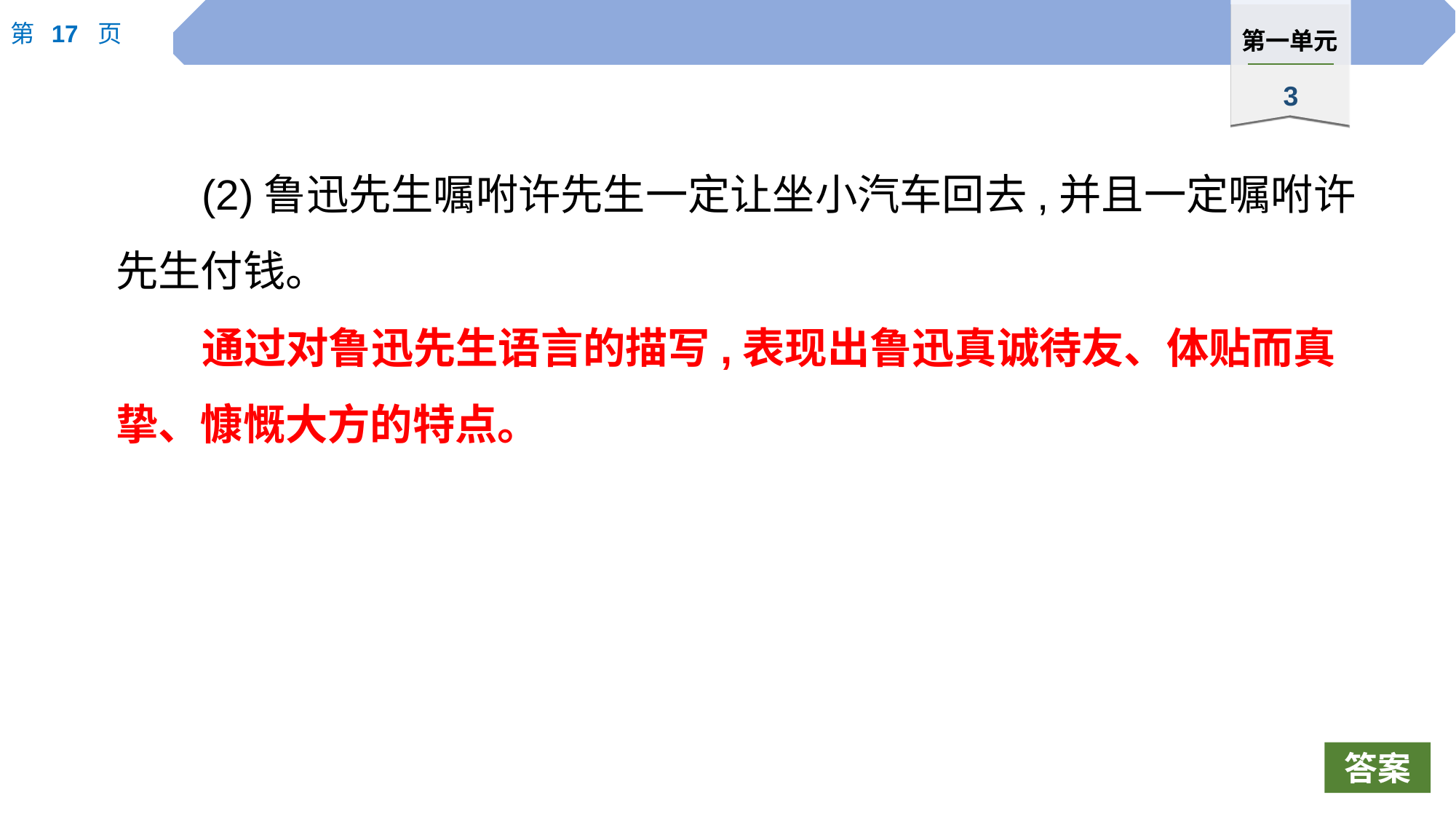

(2)鲁迅先生嘱咐许先生一定让坐小汽车回去,并且一定嘱咐许先生付钱。

通过对鲁迅先生语言的描写,表现出鲁迅真诚待友、体贴而真挚、慷慨大方的特点。
答案